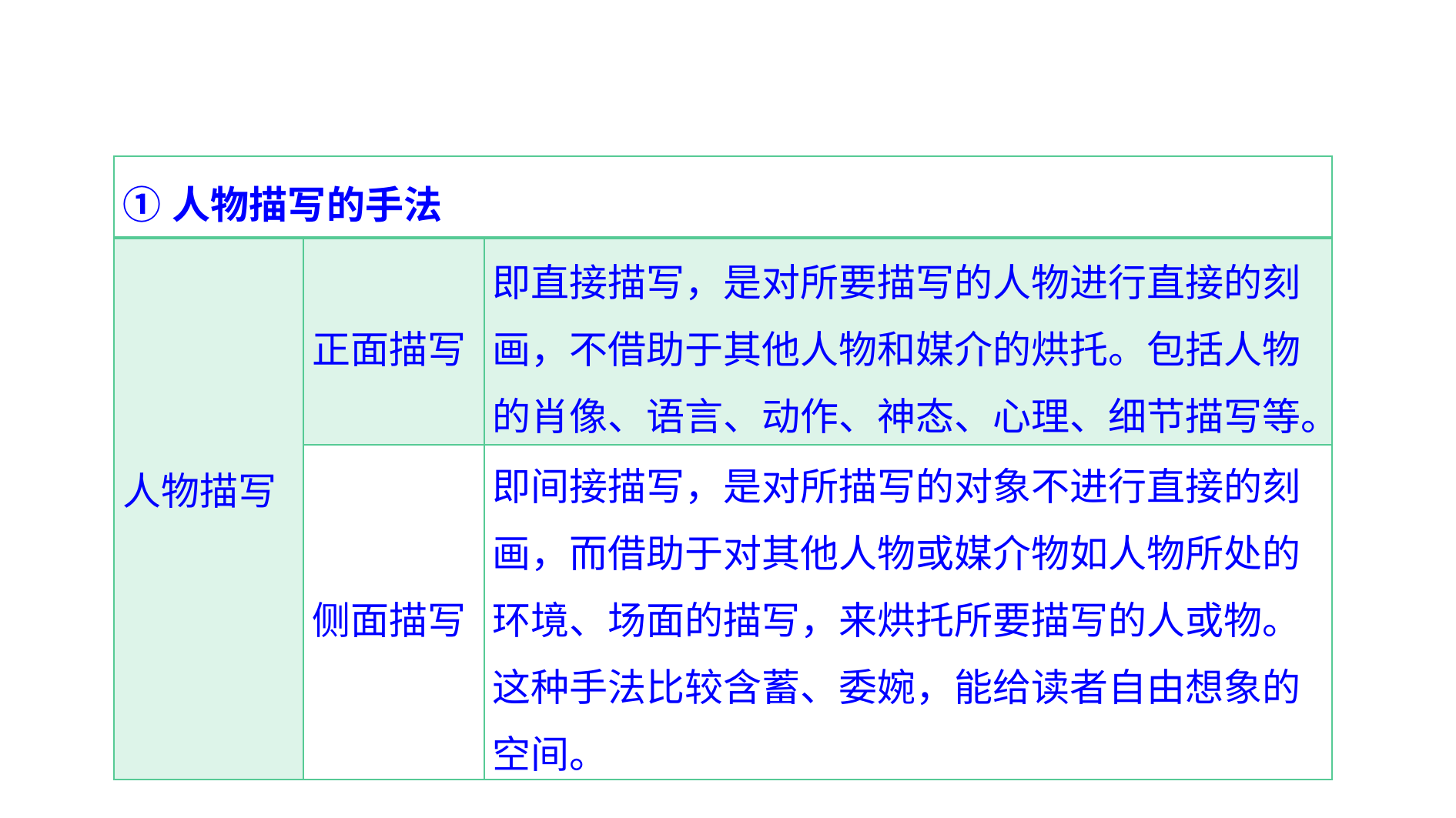

| ①人物描写的手法 |  |  |
| --- | --- | --- |
| 人物描写 | 正面描写 | 即直接描写，是对所要描写的人物进行直接的刻画，不借助于其他人物和媒介的烘托。包括人物的肖像、语言、动作、神态、心理、细节描写等。 |
|  | 侧面描写 | 即间接描写，是对所描写的对象不进行直接的刻画，而借助于对其他人物或媒介物如人物所处的环境、场面的描写，来烘托所要描写的人或物。这种手法比较含蓄、委婉，能给读者自由想象的空间。 |